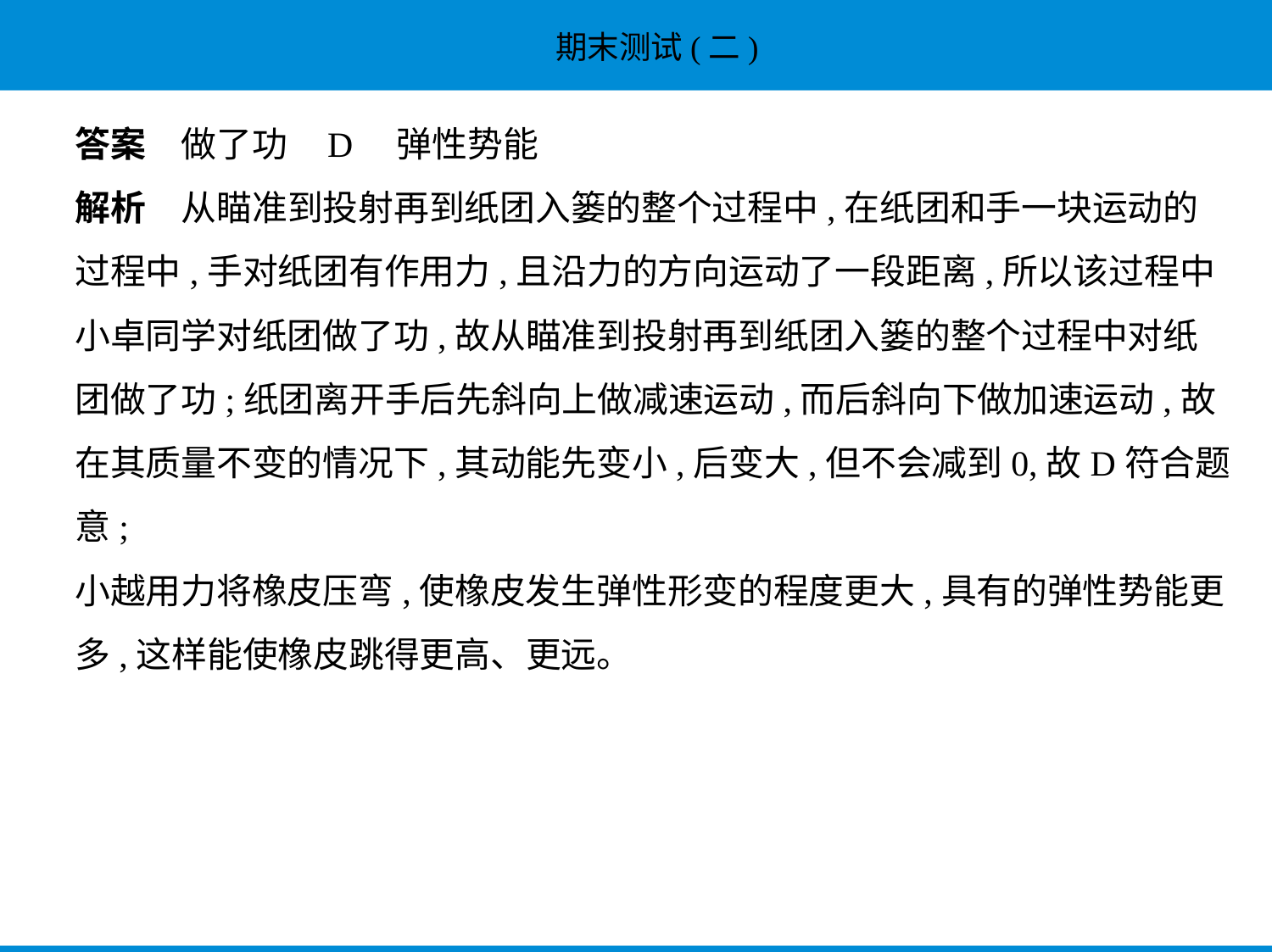

答案　做了功    D　弹性势能
解析　从瞄准到投射再到纸团入篓的整个过程中,在纸团和手一块运动的
过程中,手对纸团有作用力,且沿力的方向运动了一段距离,所以该过程中
小卓同学对纸团做了功,故从瞄准到投射再到纸团入篓的整个过程中对纸
团做了功;纸团离开手后先斜向上做减速运动,而后斜向下做加速运动,故
在其质量不变的情况下,其动能先变小,后变大,但不会减到0,故D符合题意;
小越用力将橡皮压弯,使橡皮发生弹性形变的程度更大,具有的弹性势能更
多,这样能使橡皮跳得更高、更远。